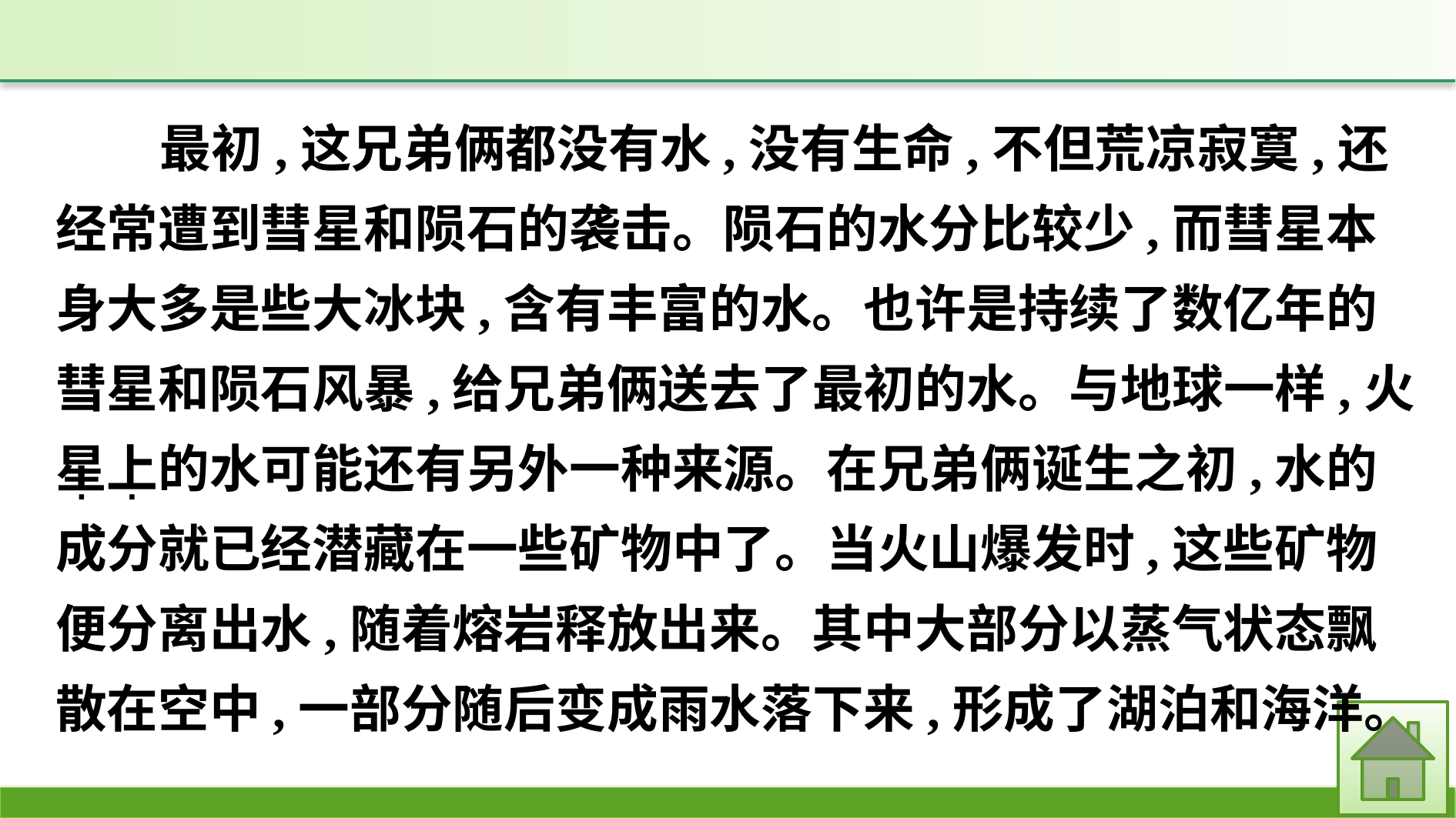

最初,这兄弟俩都没有水,没有生命,不但荒凉寂寞,还经常遭到彗星和陨石的袭击。陨石的水分比较少,而彗星本身大多是些大冰块,含有丰富的水。也许是持续了数亿年的彗星和陨石风暴,给兄弟俩送去了最初的水。与地球一样,火星上的水可能还有另外一种来源。在兄弟俩诞生之初,水的成分就已经潜藏在一些矿物中了。当火山爆发时,这些矿物便分离出水,随着熔岩释放出来。其中大部分以蒸气状态飘散在空中,一部分随后变成雨水落下来,形成了湖泊和海洋。
·
·